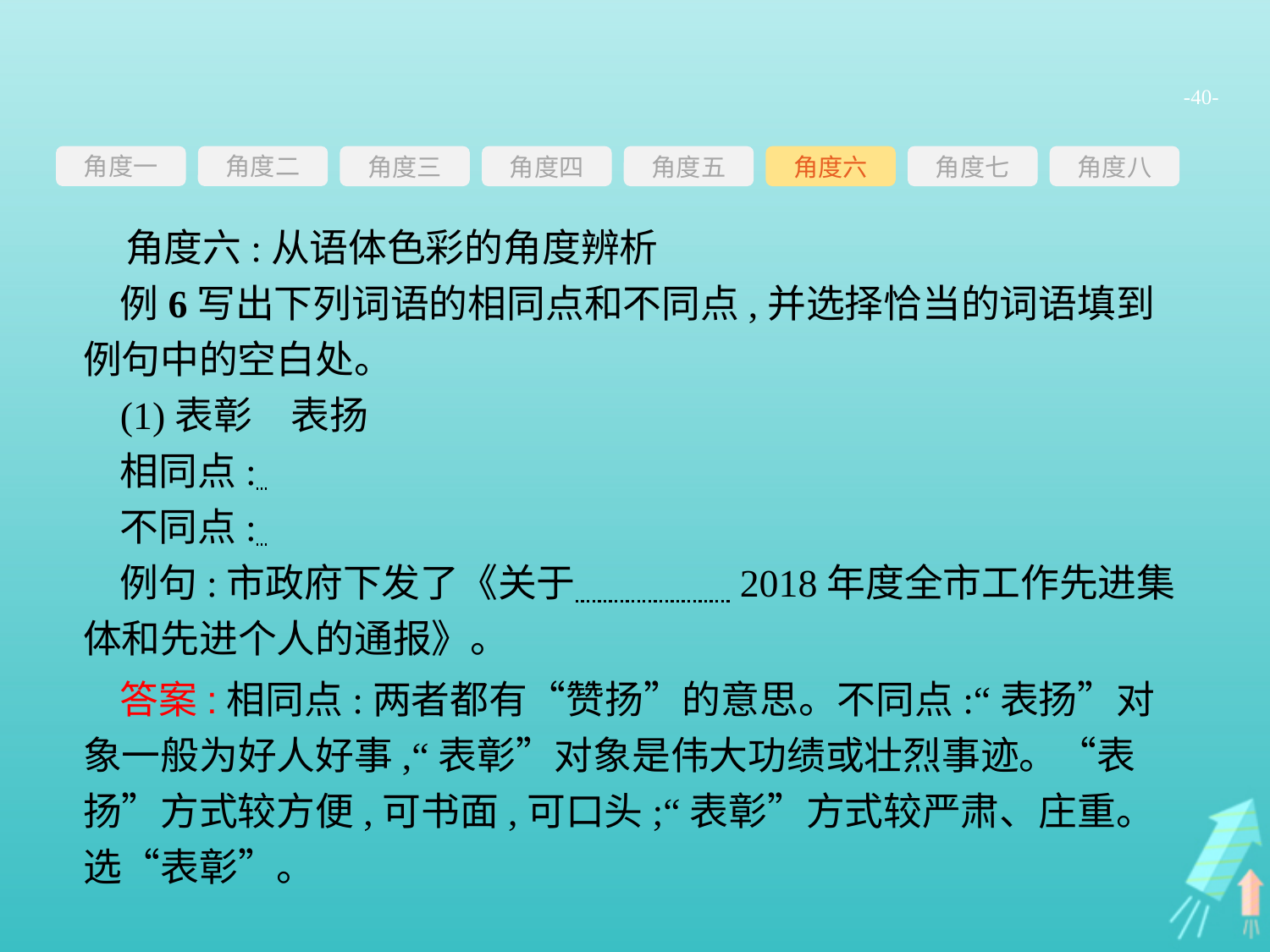

-40-
角度一
角度三
角度四
角度五
角度六
角度七
角度八
角度二
角度六:从语体色彩的角度辨析
例6写出下列词语的相同点和不同点,并选择恰当的词语填到例句中的空白处。
(1)表彰　表扬
相同点:
不同点:
例句:市政府下发了《关于　　　　2018年度全市工作先进集体和先进个人的通报》。
答案:相同点:两者都有“赞扬”的意思。不同点:“表扬”对象一般为好人好事,“表彰”对象是伟大功绩或壮烈事迹。“表扬”方式较方便,可书面,可口头;“表彰”方式较严肃、庄重。选“表彰”。